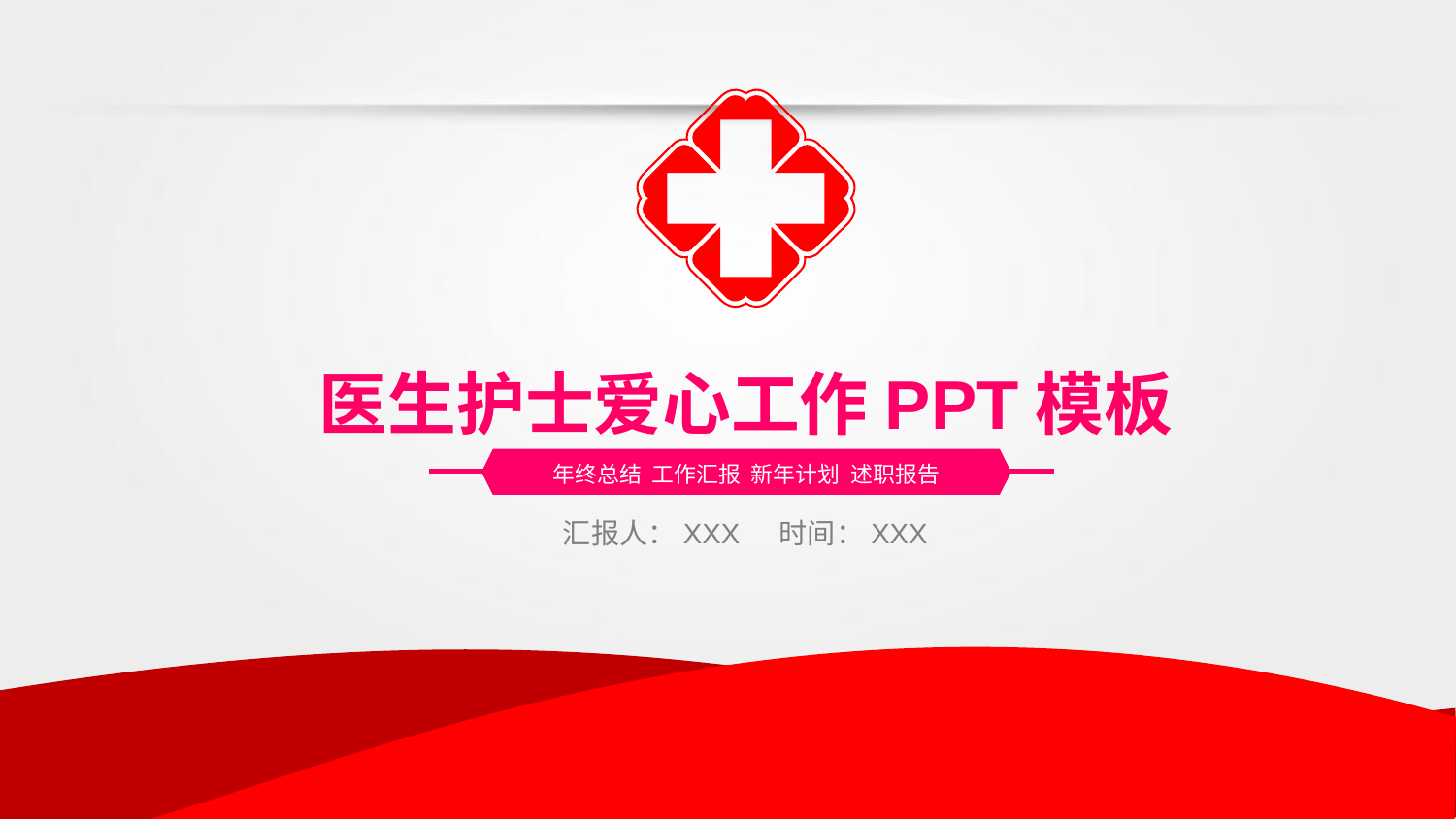

医生护士爱心工作PPT模板
年终总结  工作汇报  新年计划  述职报告
汇报人：XXX    时间：XXX